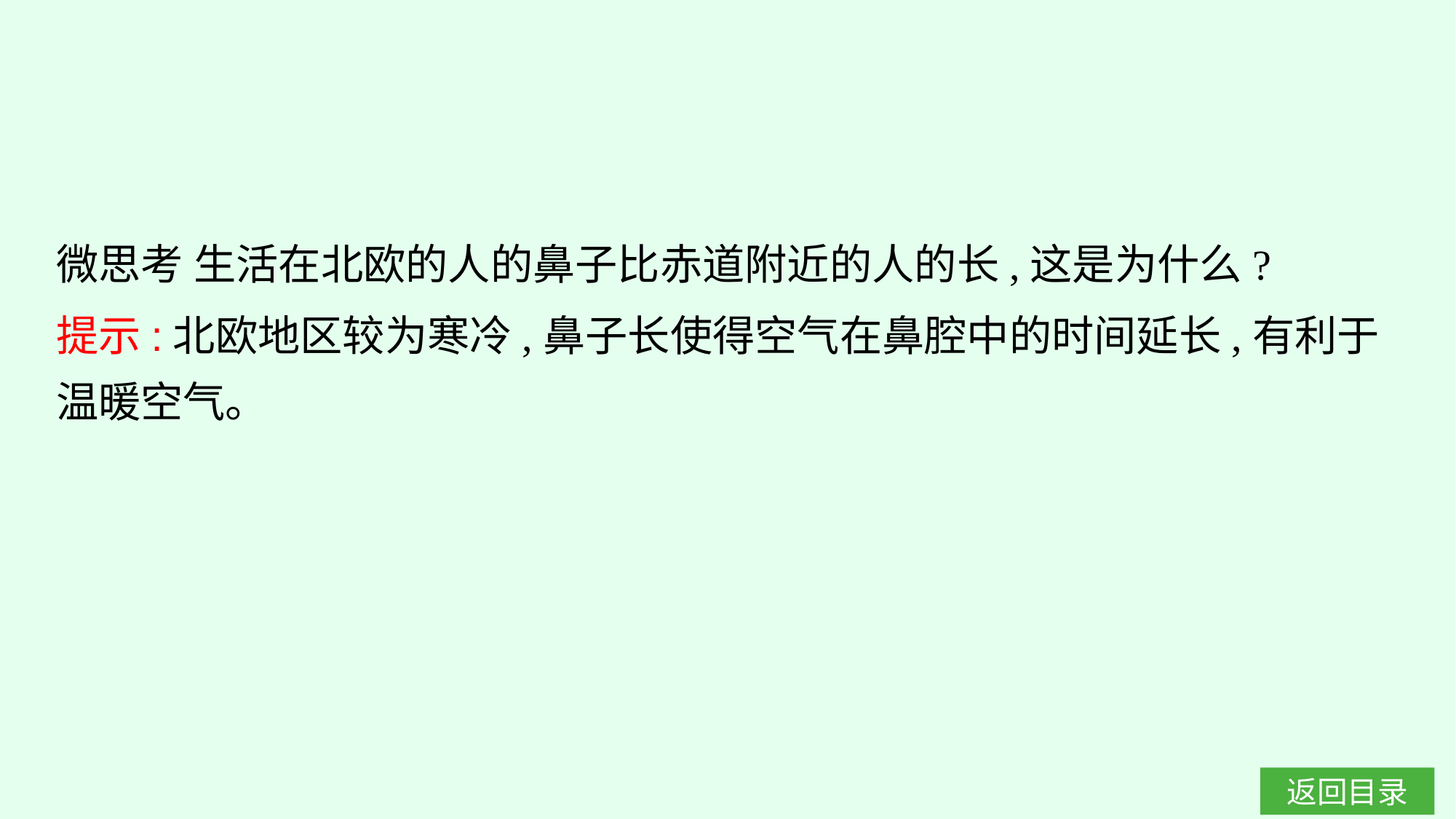

微思考 生活在北欧的人的鼻子比赤道附近的人的长,这是为什么?
提示:北欧地区较为寒冷,鼻子长使得空气在鼻腔中的时间延长,有利于温暖空气。